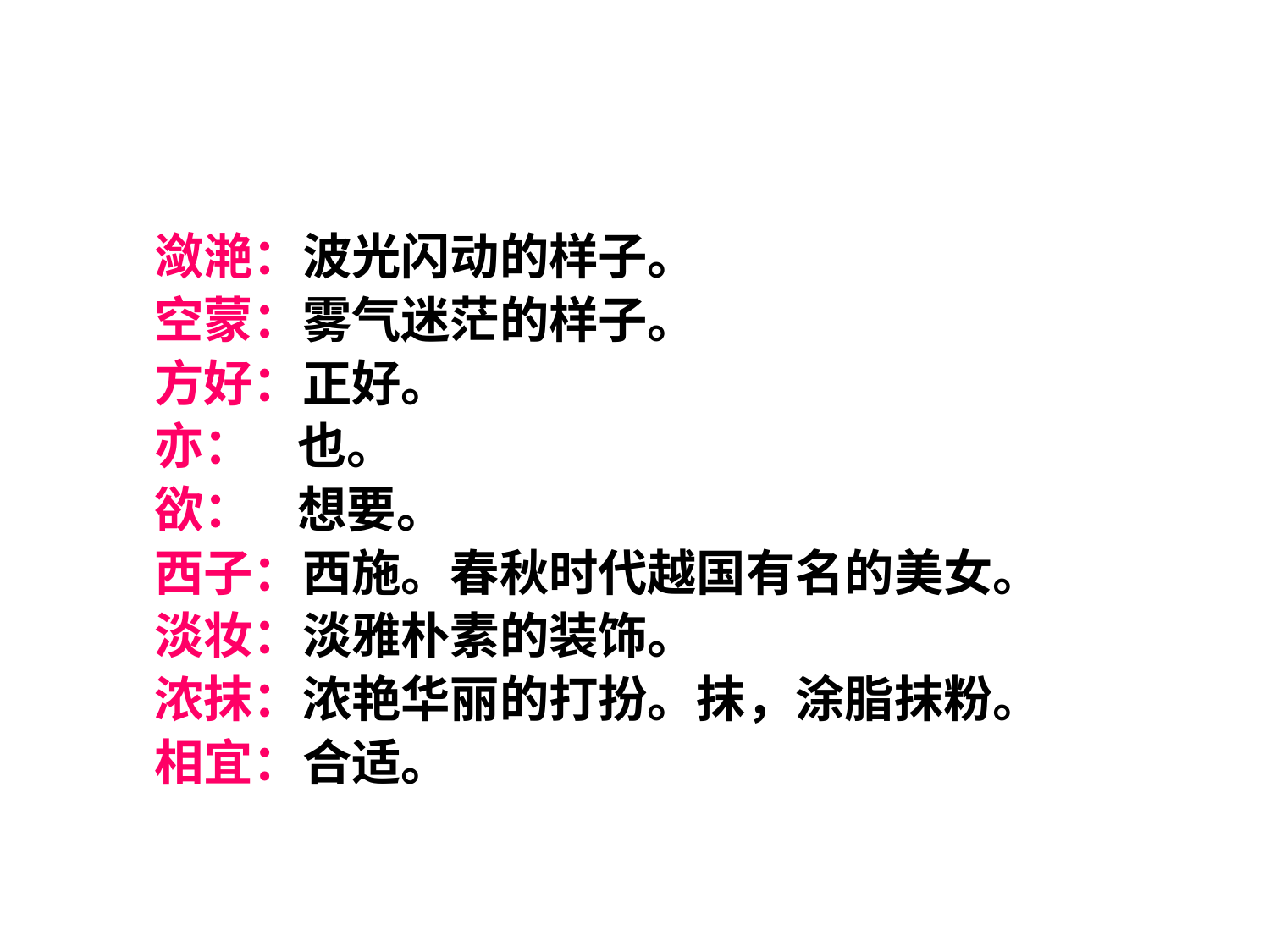

潋滟：波光闪动的样子。
    空蒙：雾气迷茫的样子。
    方好：正好。
    亦：    也。
    欲：    想要。
    西子：西施。春秋时代越国有名的美女。
    淡妆：淡雅朴素的装饰。
    浓抹：浓艳华丽的打扮。抹，涂脂抹粉。
    相宜：合适。